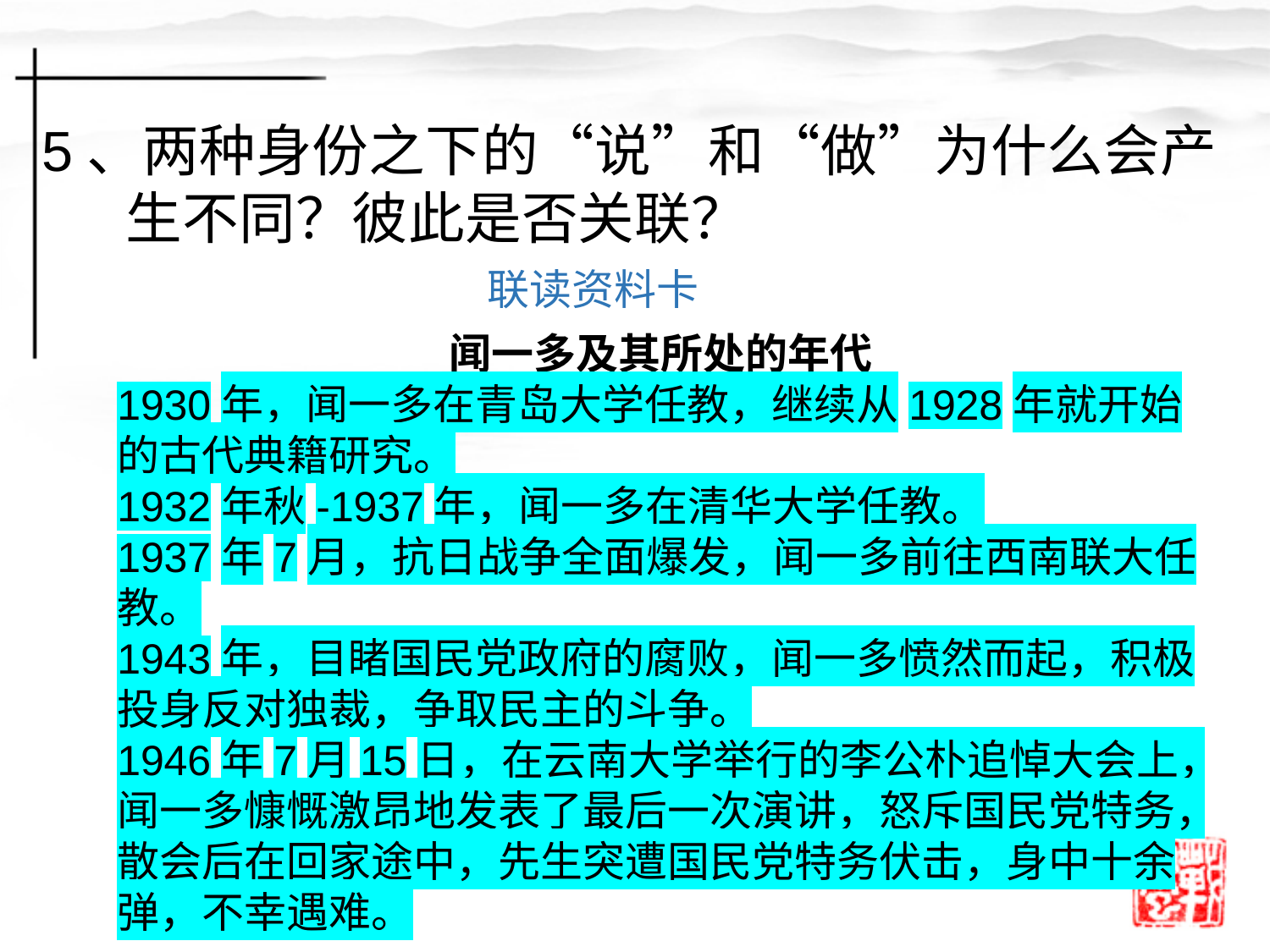

5、两种身份之下的“说”和“做”为什么会产生不同？彼此是否关联？
联读资料卡
闻一多及其所处的年代
1930年，闻一多在青岛大学任教，继续从1928年就开始的古代典籍研究。
1932年秋-1937年，闻一多在清华大学任教。
1937年7月，抗日战争全面爆发，闻一多前往西南联大任教。
1943年，目睹国民党政府的腐败，闻一多愤然而起，积极投身反对独裁，争取民主的斗争。
1946年7月15日，在云南大学举行的李公朴追悼大会上，闻一多慷慨激昂地发表了最后一次演讲，怒斥国民党特务，散会后在回家途中，先生突遭国民党特务伏击，身中十余弹，不幸遇难。